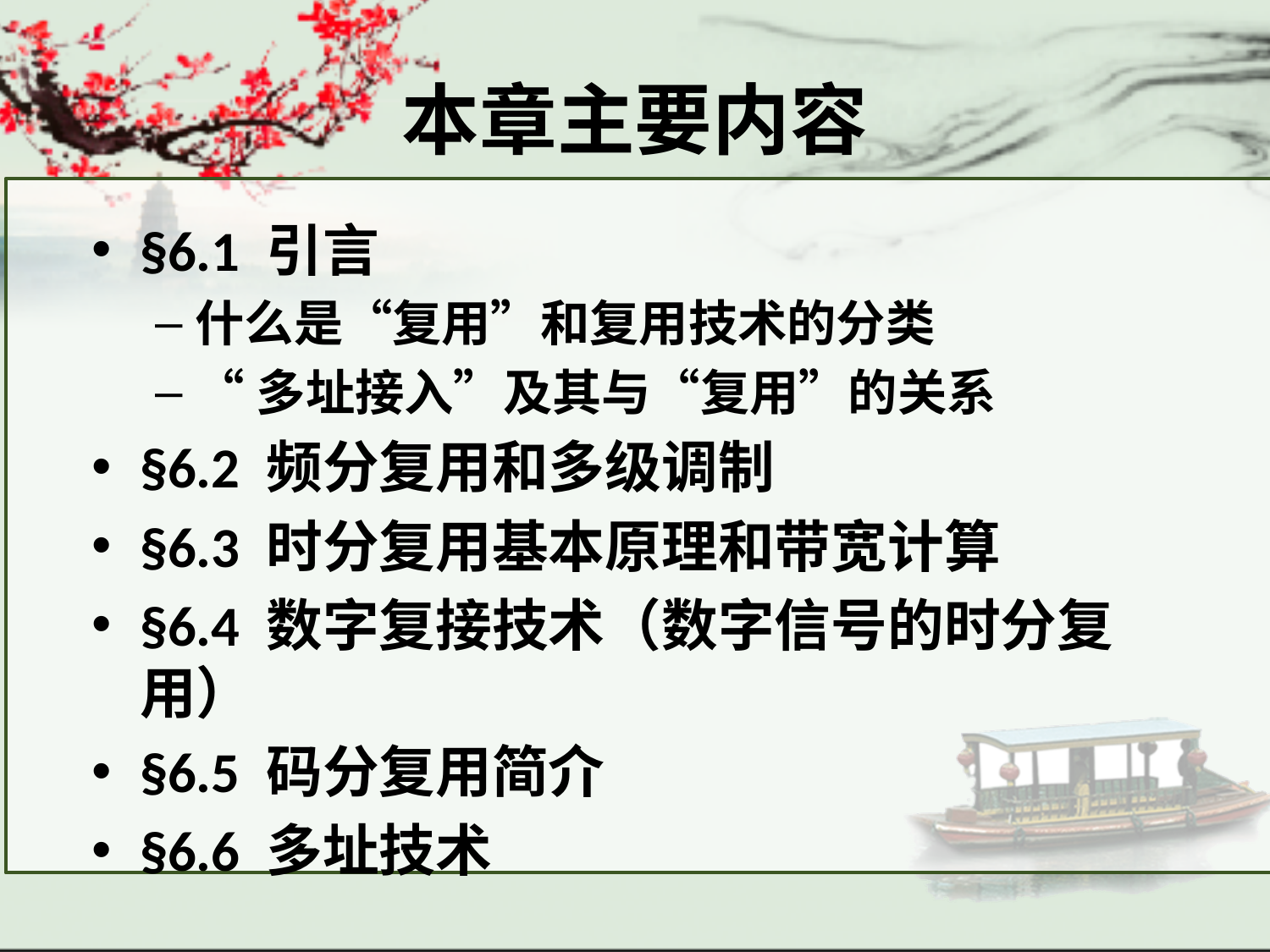

# 本章主要内容

§6.1 引言
什么是“复用”和复用技术的分类
“多址接入”及其与“复用”的关系
§6.2 频分复用和多级调制
§6.3 时分复用基本原理和带宽计算
§6.4 数字复接技术（数字信号的时分复用）
§6.5 码分复用简介
§6.6 多址技术